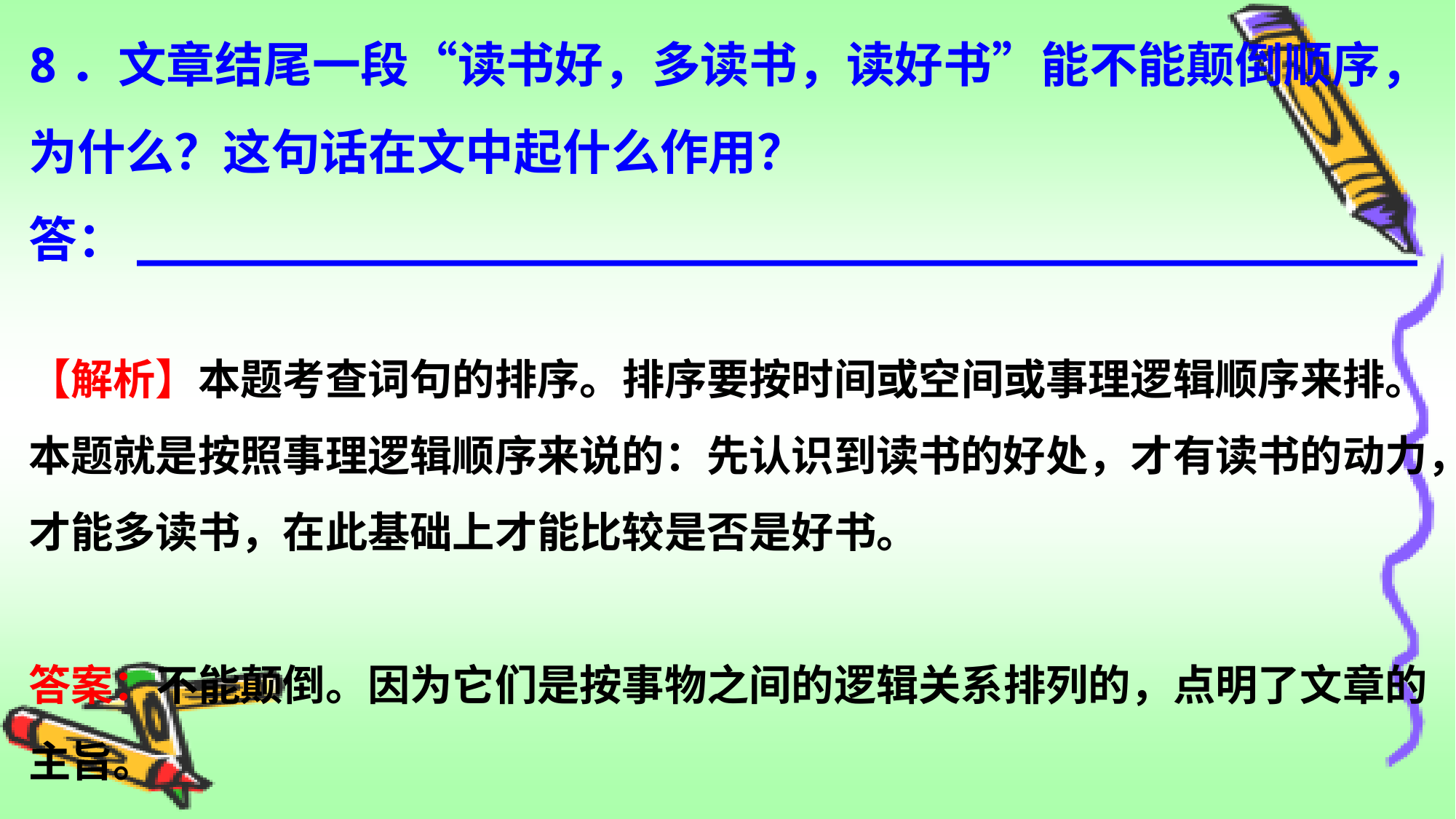

8．文章结尾一段“读书好，多读书，读好书”能不能颠倒顺序，为什么？这句话在文中起什么作用？
答：____________________________________________

【解析】本题考查词句的排序。排序要按时间或空间或事理逻辑顺序来排。本题就是按照事理逻辑顺序来说的：先认识到读书的好处，才有读书的动力，才能多读书，在此基础上才能比较是否是好书。

答案：不能颠倒。因为它们是按事物之间的逻辑关系排列的，点明了文章的主旨。